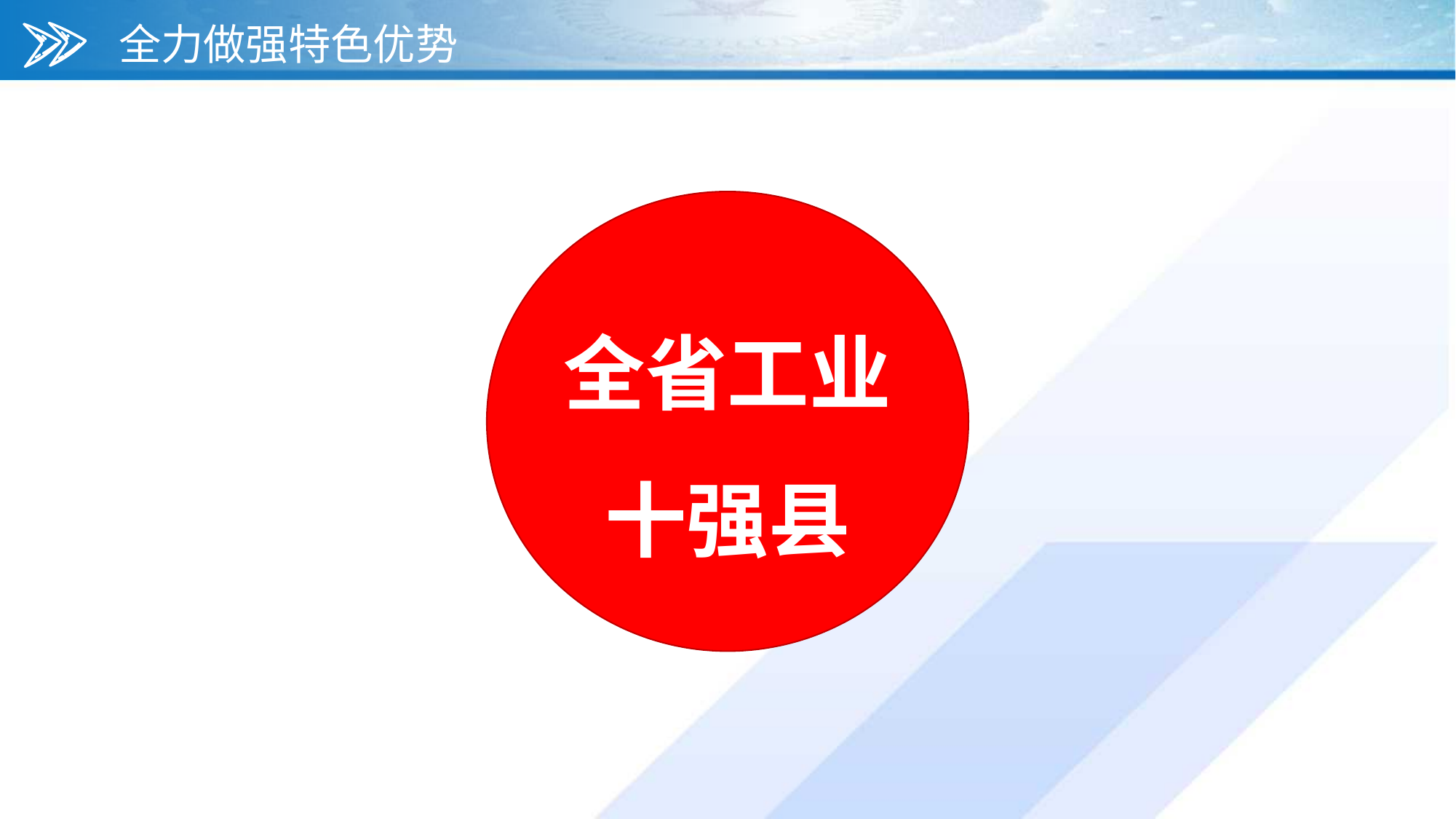

全力做强特色优势

全省工业
十强县
始终坚持工业强区战略不动摇，全力以赴上项目、扩总量，调结构、促提升，加快推进工业经济跨越发展，力争2023年进入全省
“工业十强县”。